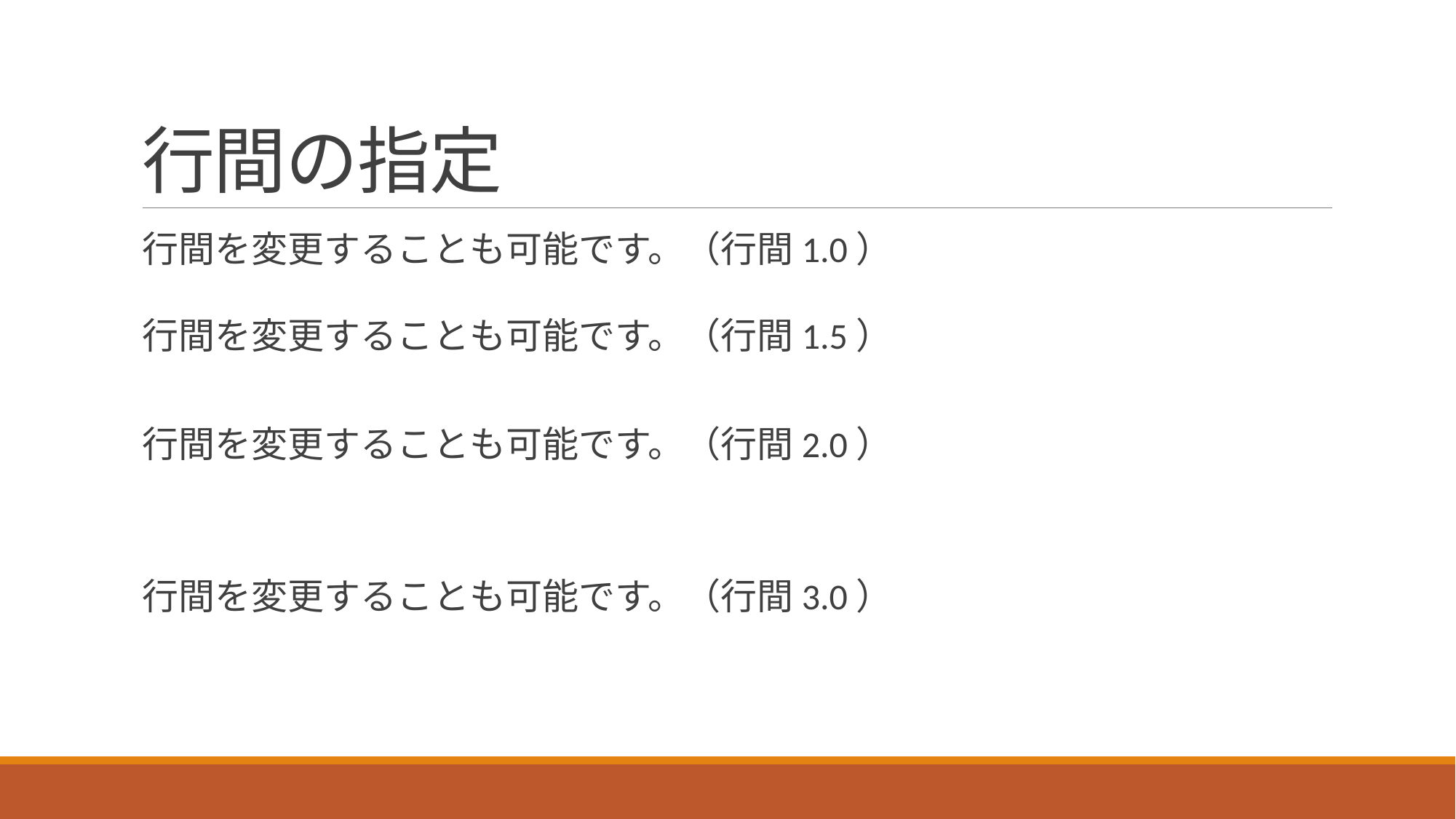

# 行間の指定
行間を変更することも可能です。（行間1.0）
行間を変更することも可能です。（行間1.5）
行間を変更することも可能です。（行間2.0）
行間を変更することも可能です。（行間3.0）